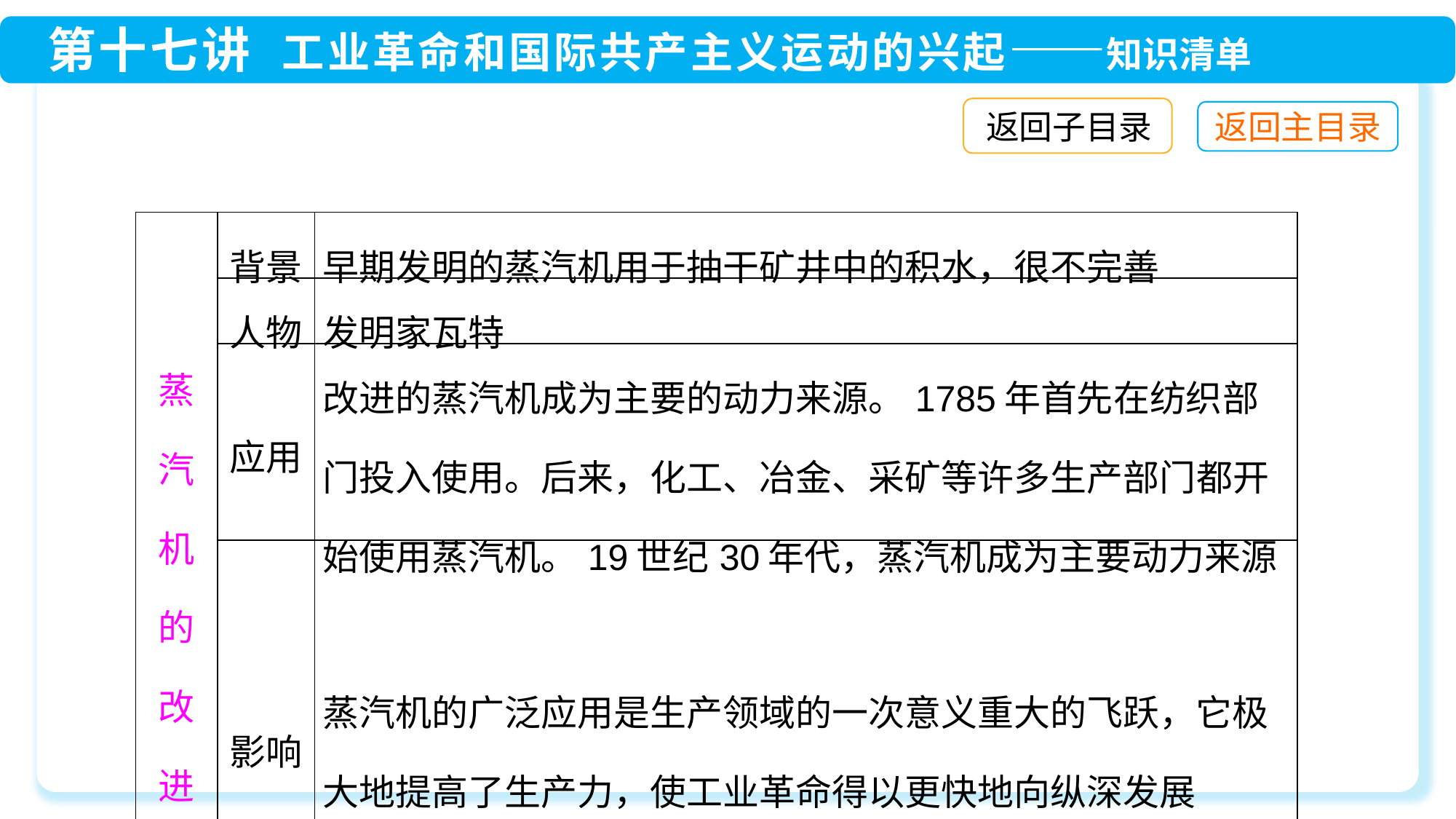

返回子目录
| 蒸汽机的改进 | 背景 | 早期发明的蒸汽机用于抽干矿井中的积水，很不完善 |
| --- | --- | --- |
|  | 人物 | 发明家瓦特 |
|  | 应用 | 改进的蒸汽机成为主要的动力来源。1785年首先在纺织部门投入使用。后来，化工、冶金、采矿等许多生产部门都开始使用蒸汽机。19世纪30年代，蒸汽机成为主要动力来源 |
|  | 影响 | 蒸汽机的广泛应用是生产领域的一次意义重大的飞跃，它极大地提高了生产力，使工业革命得以更快地向纵深发展 |